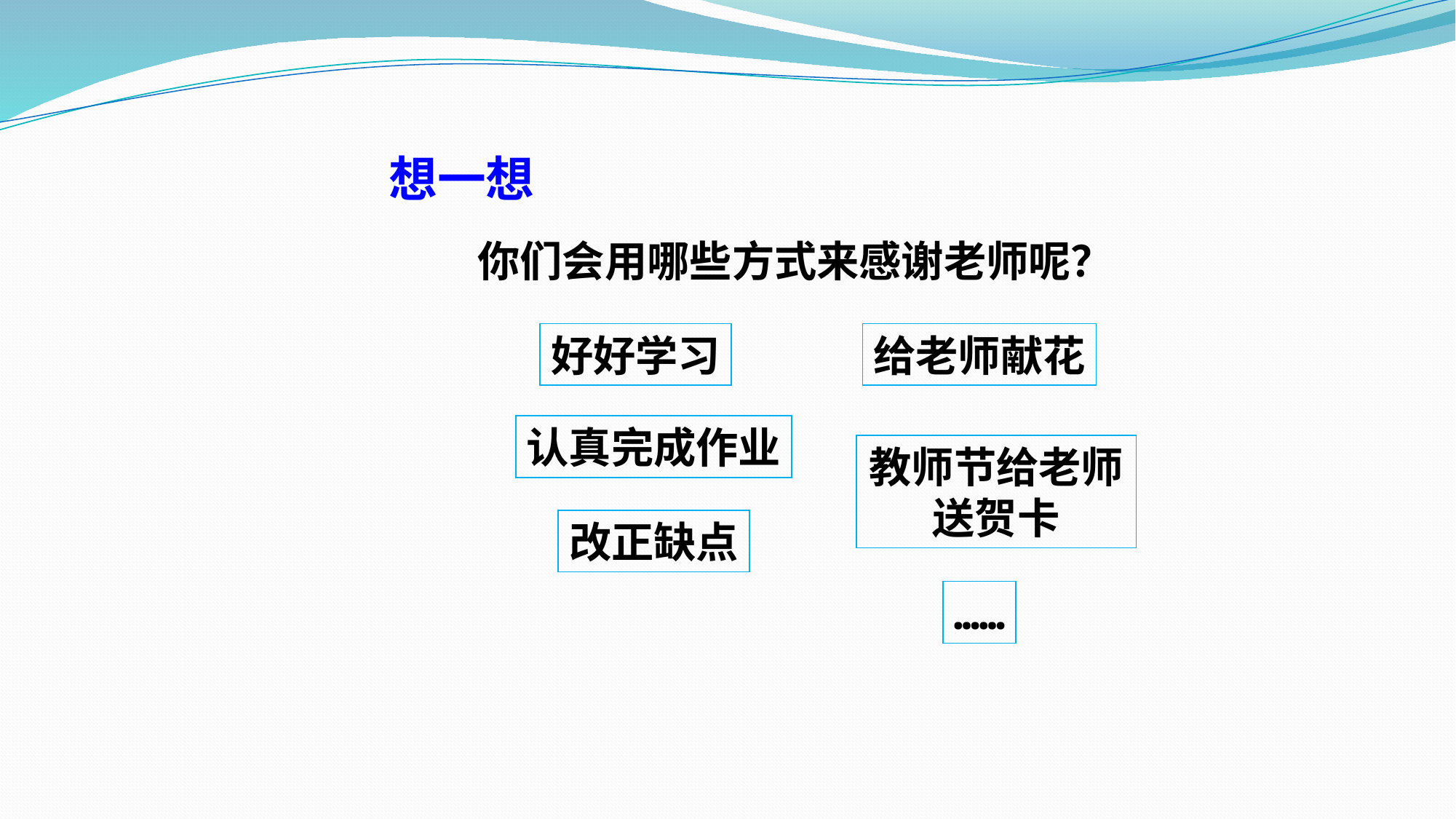

想一想
    你们会用哪些方式来感谢老师呢？
好好学习
给老师献花
认真完成作业
教师节给老师送贺卡
改正缺点
……